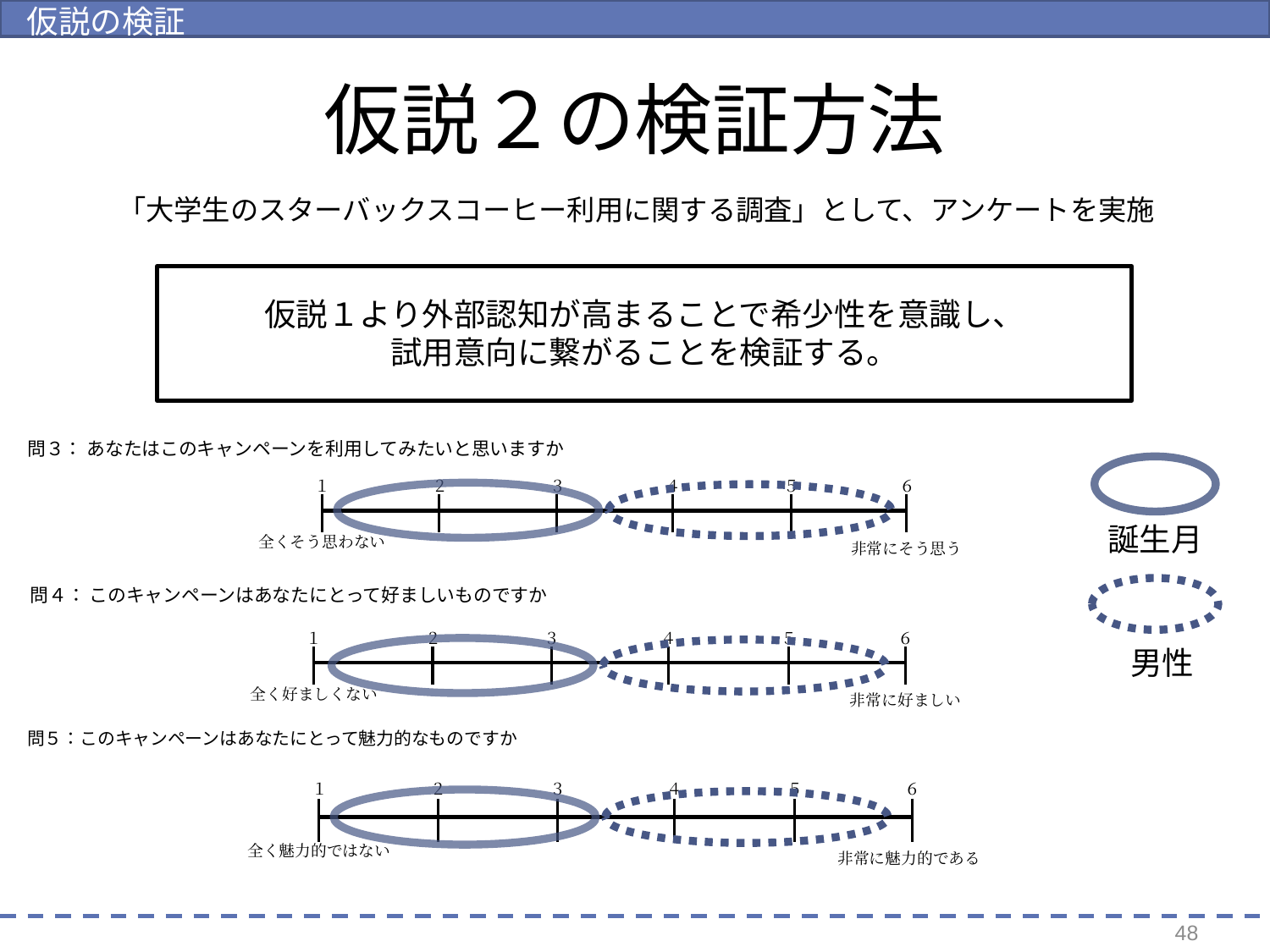

仮説の検証
# 仮説２の検証方法
「大学生のスターバックスコーヒー利用に関する調査」として、アンケートを実施

仮説１より外部認知が高まることで希少性を意識し、
試用意向に繋がることを検証する。
問３： あなたはこのキャンペーンを利用してみたいと思いますか

１
全くそう思わない
２
３
４
５
６
非常にそう思う

誕生月
問４： このキャンペーンはあなたにとって好ましいものですか

１
全く好ましくない
２
３
４
５
６
非常に好ましい
男性

問５：このキャンペーンはあなたにとって魅力的なものですか
１
全く魅力的ではない
２
３
４
５
６
非常に魅力的である